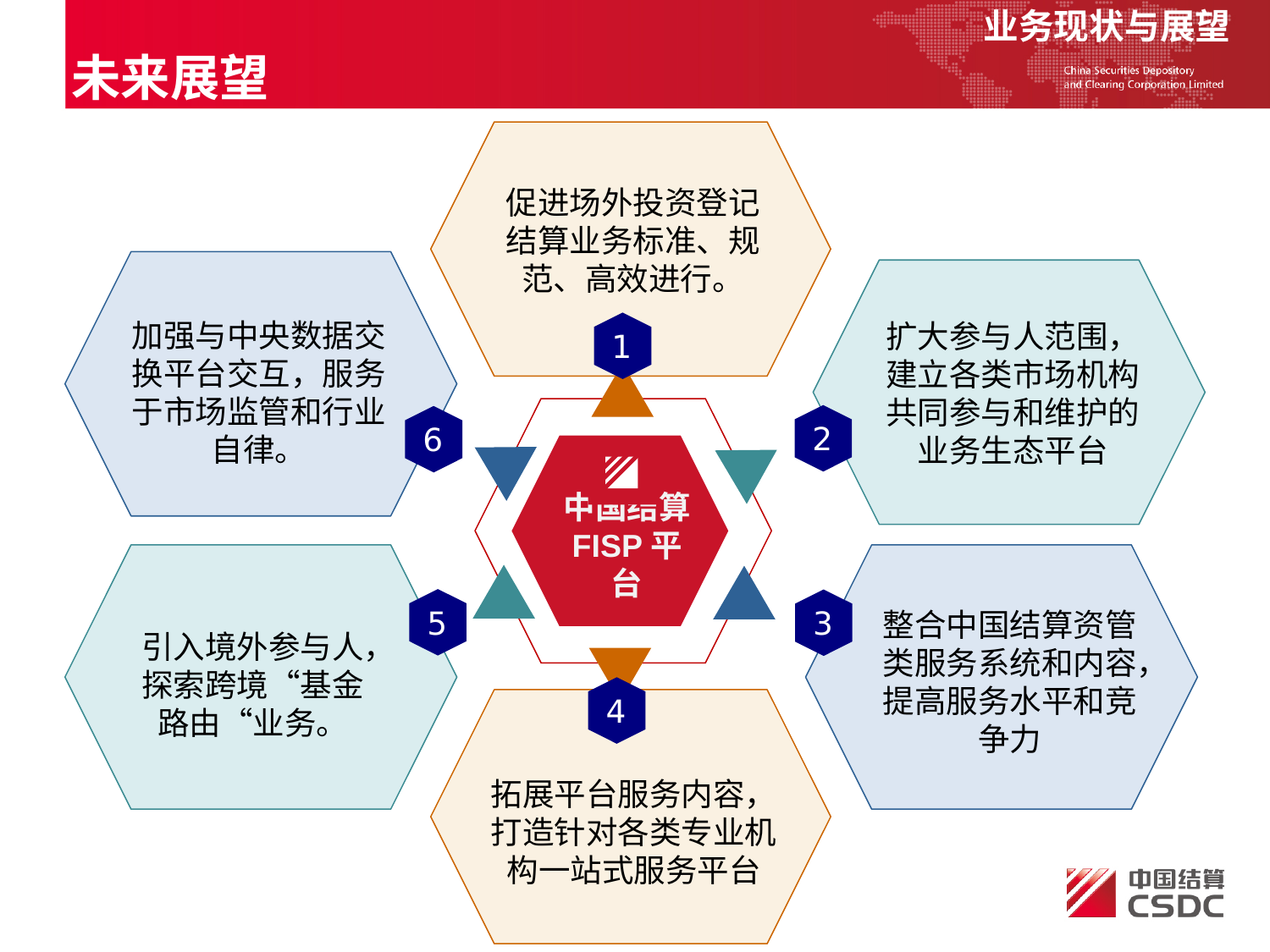

业务现状与展望
未来展望

促进场外投资登记结算业务标准、规范、高效进行。

加强与中央数据交换平台交互，服务于市场监管和行业自律。
1
扩大参与人范围，建立各类市场机构共同参与和维护的业务生态平台

中国结算
FISP平台
2
6

5
3
整合中国结算资管类服务系统和内容，提高服务水平和竞争力
引入境外参与人，探索跨境“基金路由“业务。

4

拓展平台服务内容，打造针对各类专业机构一站式服务平台